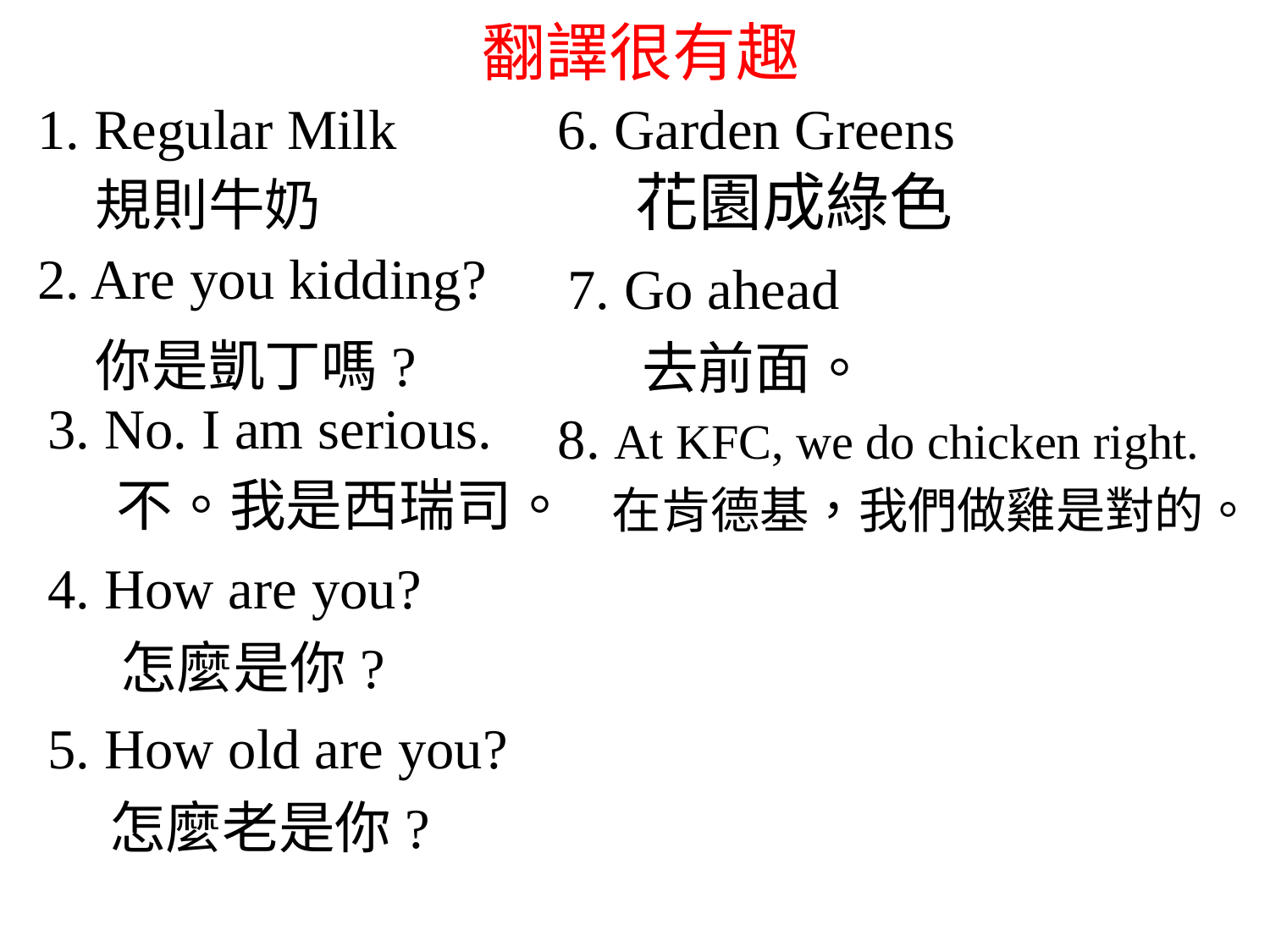

# 翻譯很有趣
1. Regular Milk
6. Garden Greens
   規則牛奶
   花園成綠色
2. Are you kidding?
7. Go ahead
   你是凱丁嗎?
    去前面。
3. No. I am serious.
8. At KFC, we do chicken right.
   不。我是西瑞司。
    在肯德基，我們做雞是對的。
4. How are you?
   怎麼是你?
5. How old are you?
   怎麼老是你?